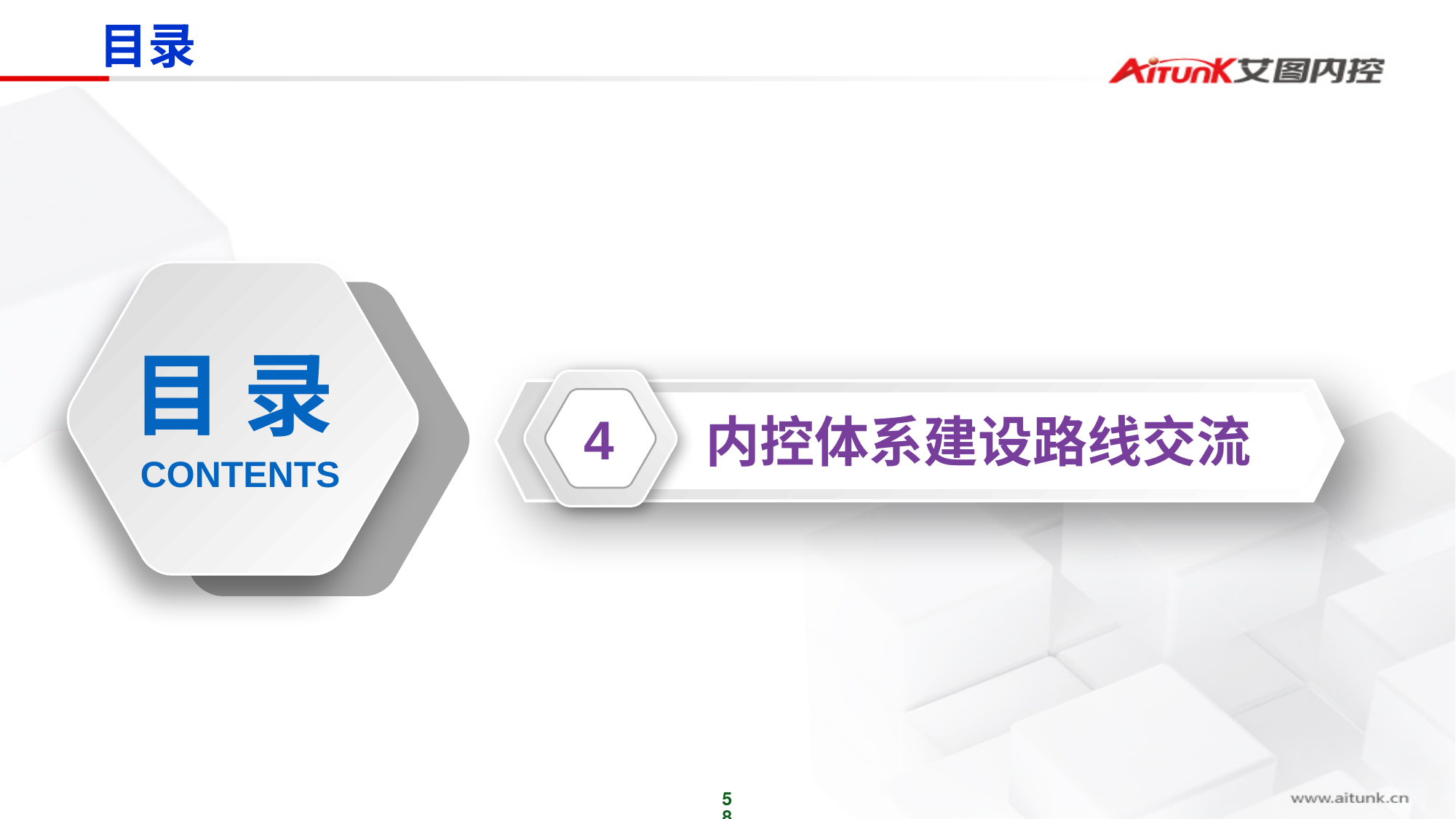

目录

目 录

4
内控体系建设路线交流
CONTENTS
58